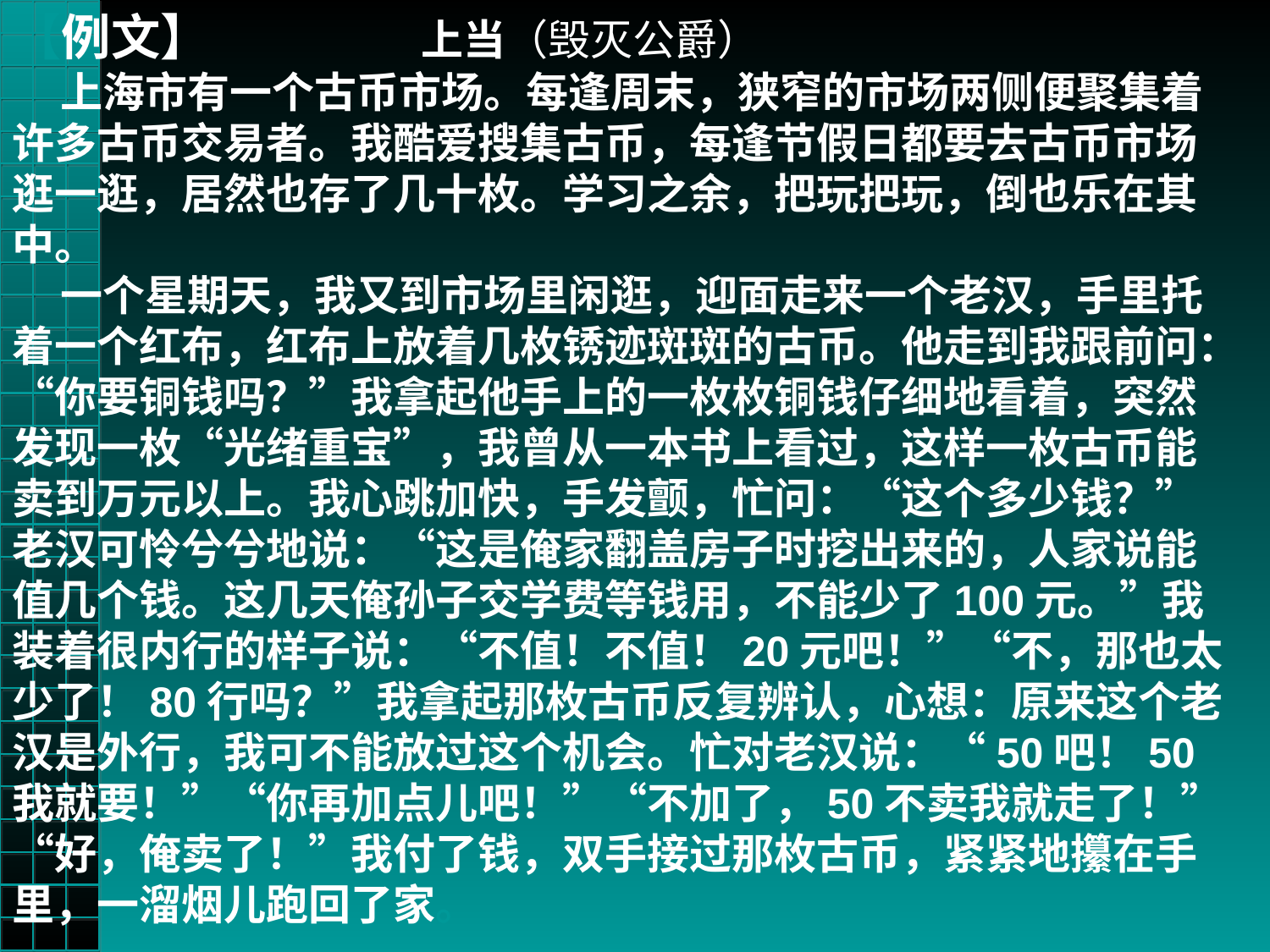

【例文】                   上当（毁灭公爵）
     上海市有一个古币市场。每逢周末，狭窄的市场两侧便聚集着许多古币交易者。我酷爱搜集古币，每逢节假日都要去古币市场逛一逛，居然也存了几十枚。学习之余，把玩把玩，倒也乐在其中。
     一个星期天，我又到市场里闲逛，迎面走来一个老汉，手里托着一个红布，红布上放着几枚锈迹斑斑的古币。他走到我跟前问：“你要铜钱吗？”我拿起他手上的一枚枚铜钱仔细地看着，突然发现一枚“光绪重宝”，我曾从一本书上看过，这样一枚古币能卖到万元以上。我心跳加快，手发颤，忙问：“这个多少钱？”老汉可怜兮兮地说：“这是俺家翻盖房子时挖出来的，人家说能值几个钱。这几天俺孙子交学费等钱用，不能少了100元。”我装着很内行的样子说：“不值！不值！20元吧！”“不，那也太少了！80行吗？”我拿起那枚古币反复辨认，心想：原来这个老汉是外行，我可不能放过这个机会。忙对老汉说：“50吧！50我就要！”“你再加点儿吧！”“不加了，50不卖我就走了！”“好，俺卖了！”我付了钱，双手接过那枚古币，紧紧地攥在手里，一溜烟儿跑回了家。